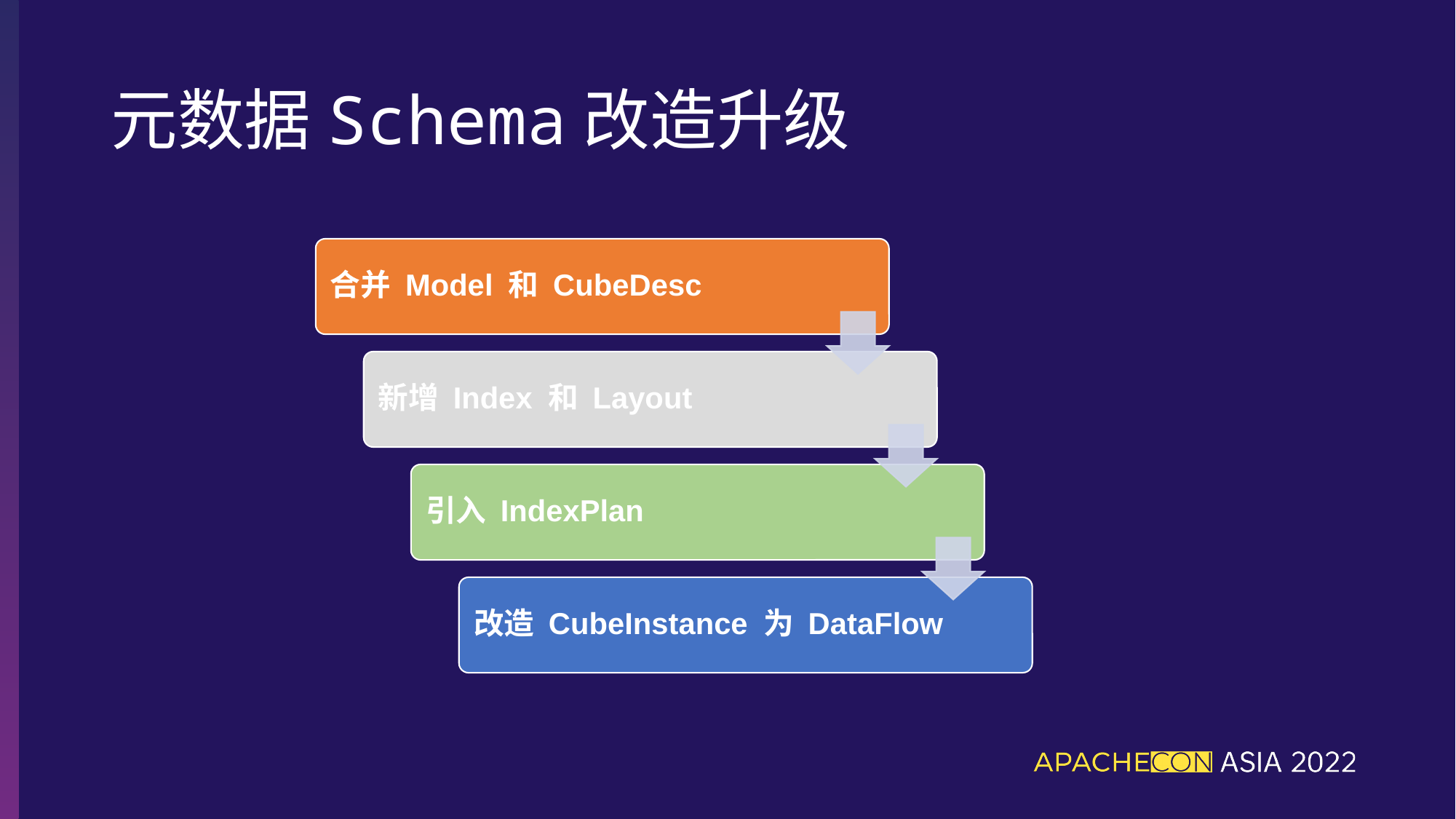

# 元数据Schema改造升级
合并 Model 和 CubeDesc
新增 Index 和 Layout
引入 IndexPlan
改造 CubeInstance 为 DataFlow